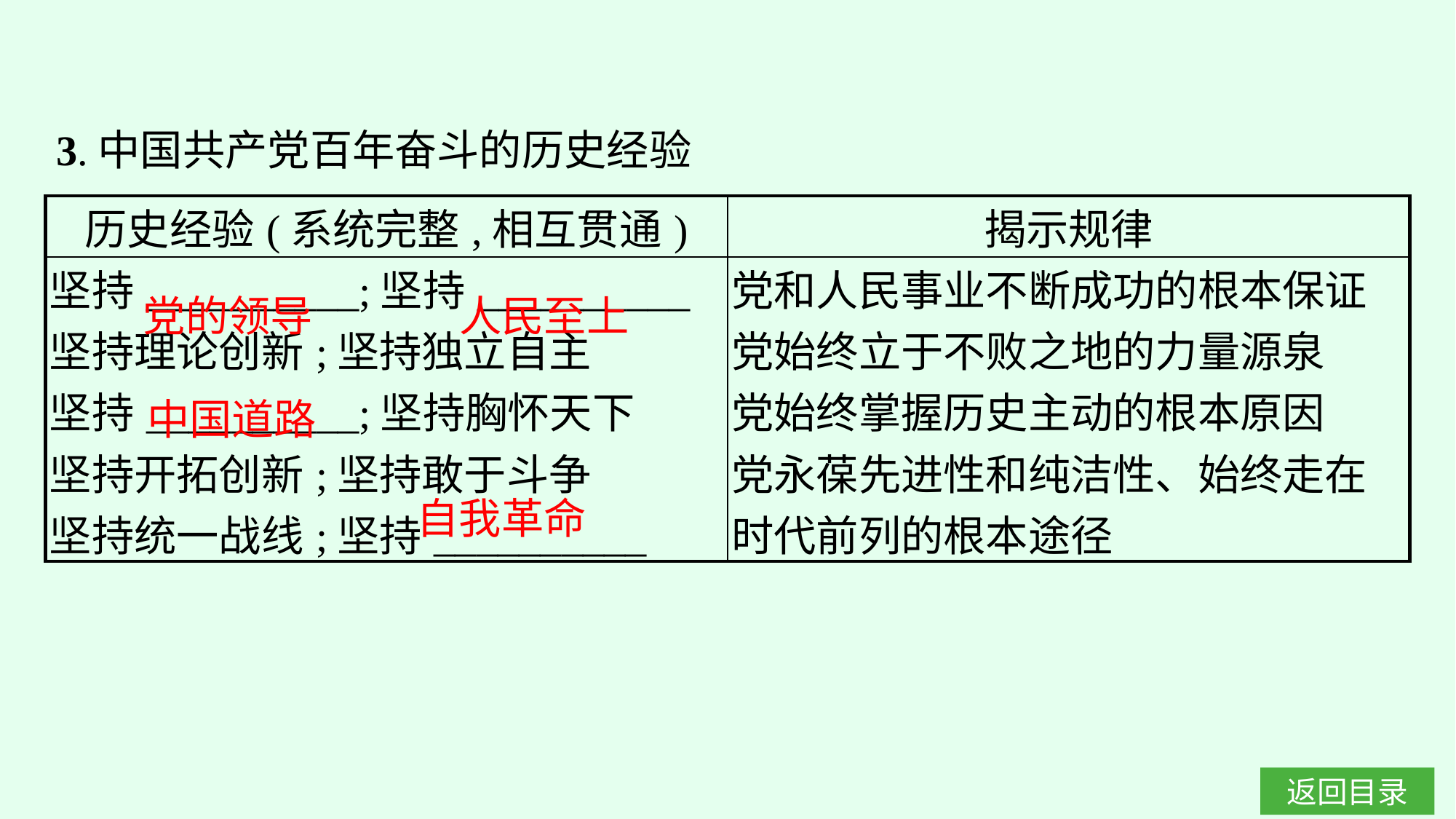

3.中国共产党百年奋斗的历史经验
| 历史经验(系统完整,相互贯通) | 揭示规律 |
| --- | --- |
| 坚持\_\_\_\_\_\_\_\_\_\_;坚持\_\_\_\_\_\_\_\_\_\_ 坚持理论创新;坚持独立自主 坚持\_\_\_\_\_\_\_\_\_\_;坚持胸怀天下  坚持开拓创新;坚持敢于斗争 坚持统一战线;坚持\_\_\_\_\_\_\_\_\_\_ | 党和人民事业不断成功的根本保证 党始终立于不败之地的力量源泉 党始终掌握历史主动的根本原因 党永葆先进性和纯洁性、始终走在时代前列的根本途径 |
党的领导
人民至上
中国道路
自我革命